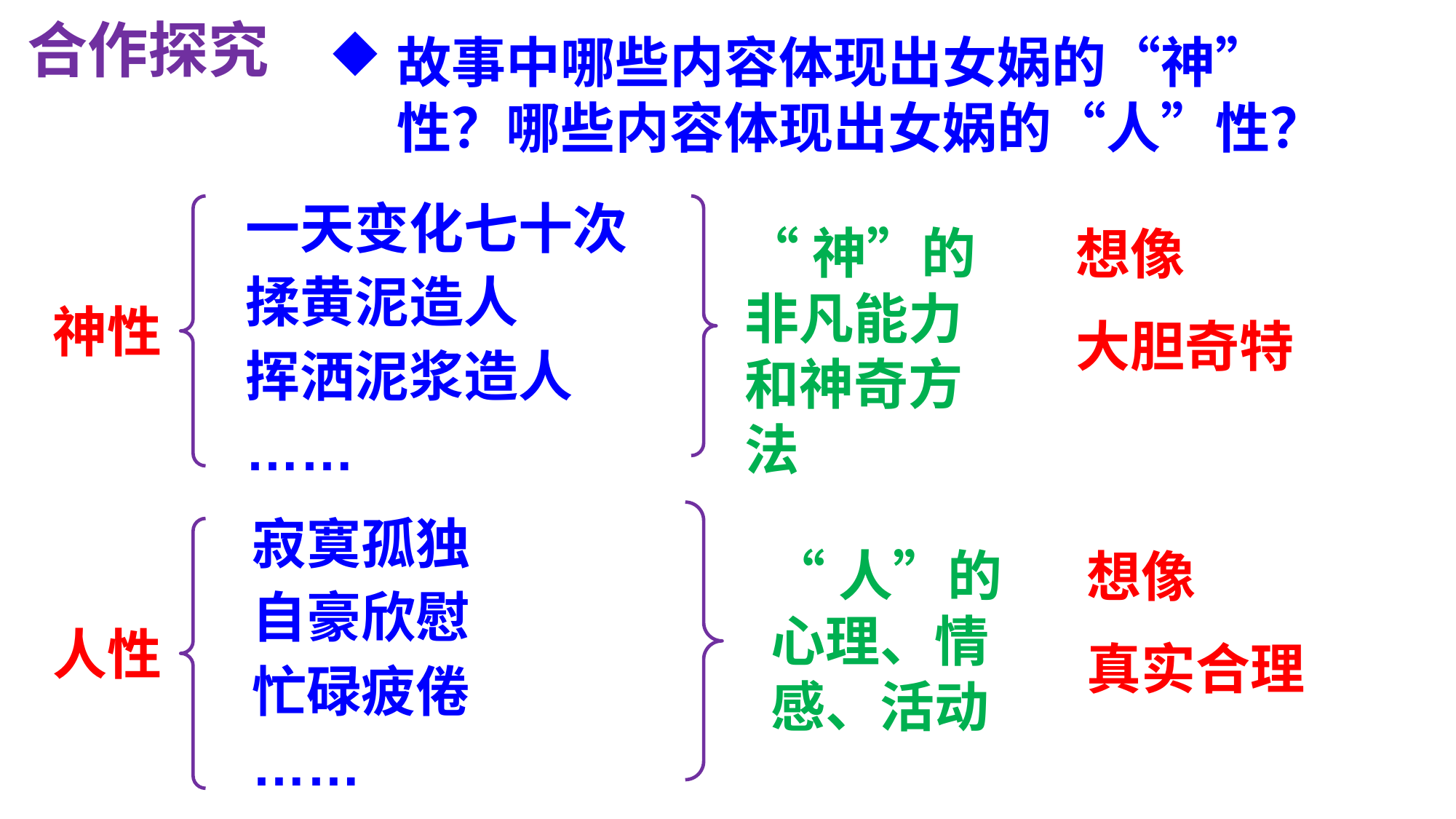

合作探究
故事中哪些内容体现出女娲的“神”性？哪些内容体现出女娲的“人”性？

一天变化七十次
揉黄泥造人
挥洒泥浆造人
……

“神”的非凡能力和神奇方法
想像
大胆奇特
神性

寂寞孤独
自豪欣慰
忙碌疲倦
……

“人”的心理、情感、活动
想像
真实合理
人性